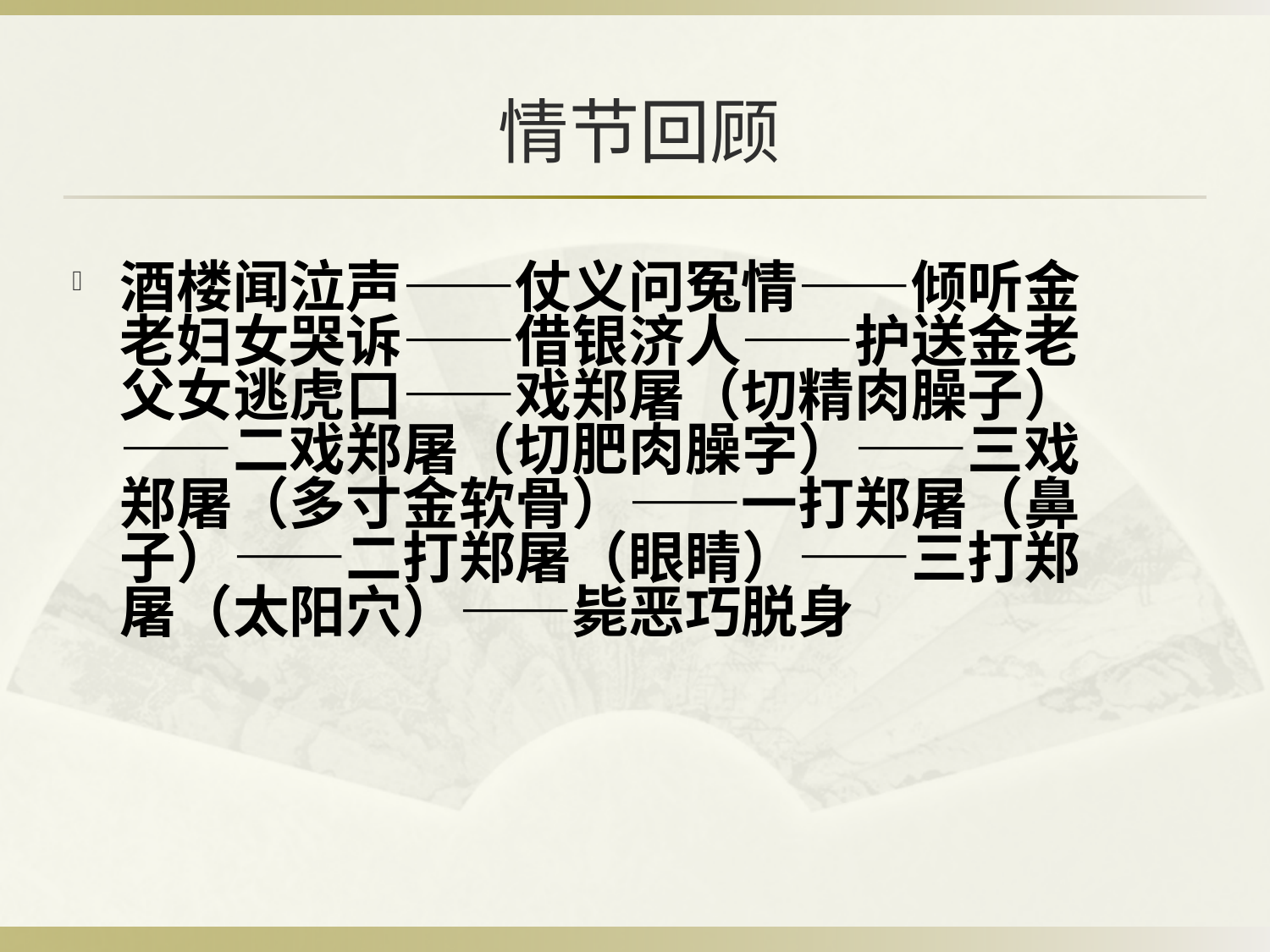

# 情节回顾

酒楼闻泣声——仗义问冤情——倾听金老妇女哭诉——借银济人——护送金老父女逃虎口——戏郑屠（切精肉臊子）——二戏郑屠（切肥肉臊字）——三戏郑屠（多寸金软骨）——一打郑屠（鼻子）——二打郑屠（眼睛）——三打郑屠（太阳穴）——毙恶巧脱身